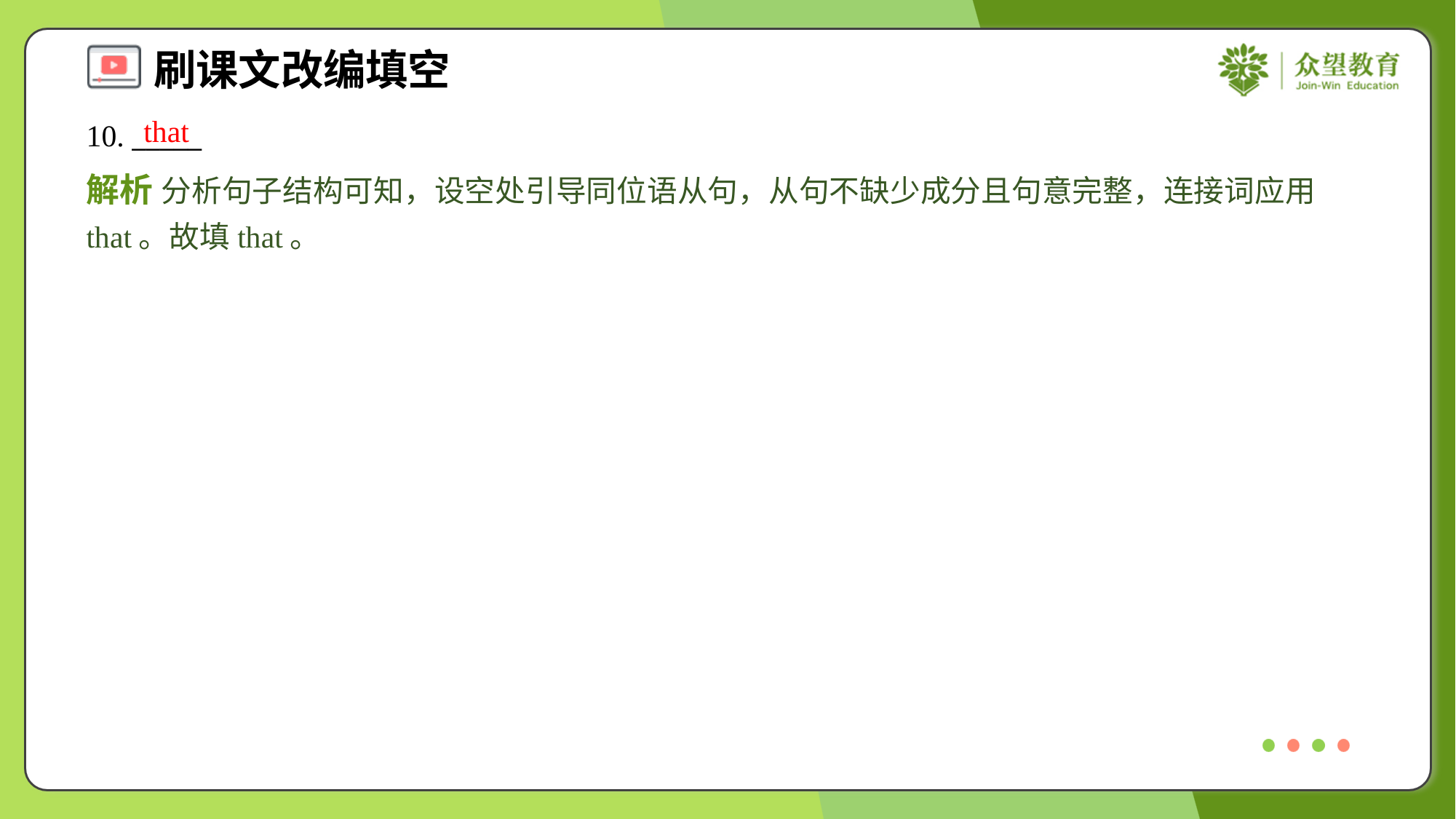

that
10. _____
解析 分析句子结构可知，设空处引导同位语从句，从句不缺少成分且句意完整，连接词应用that。故填that。